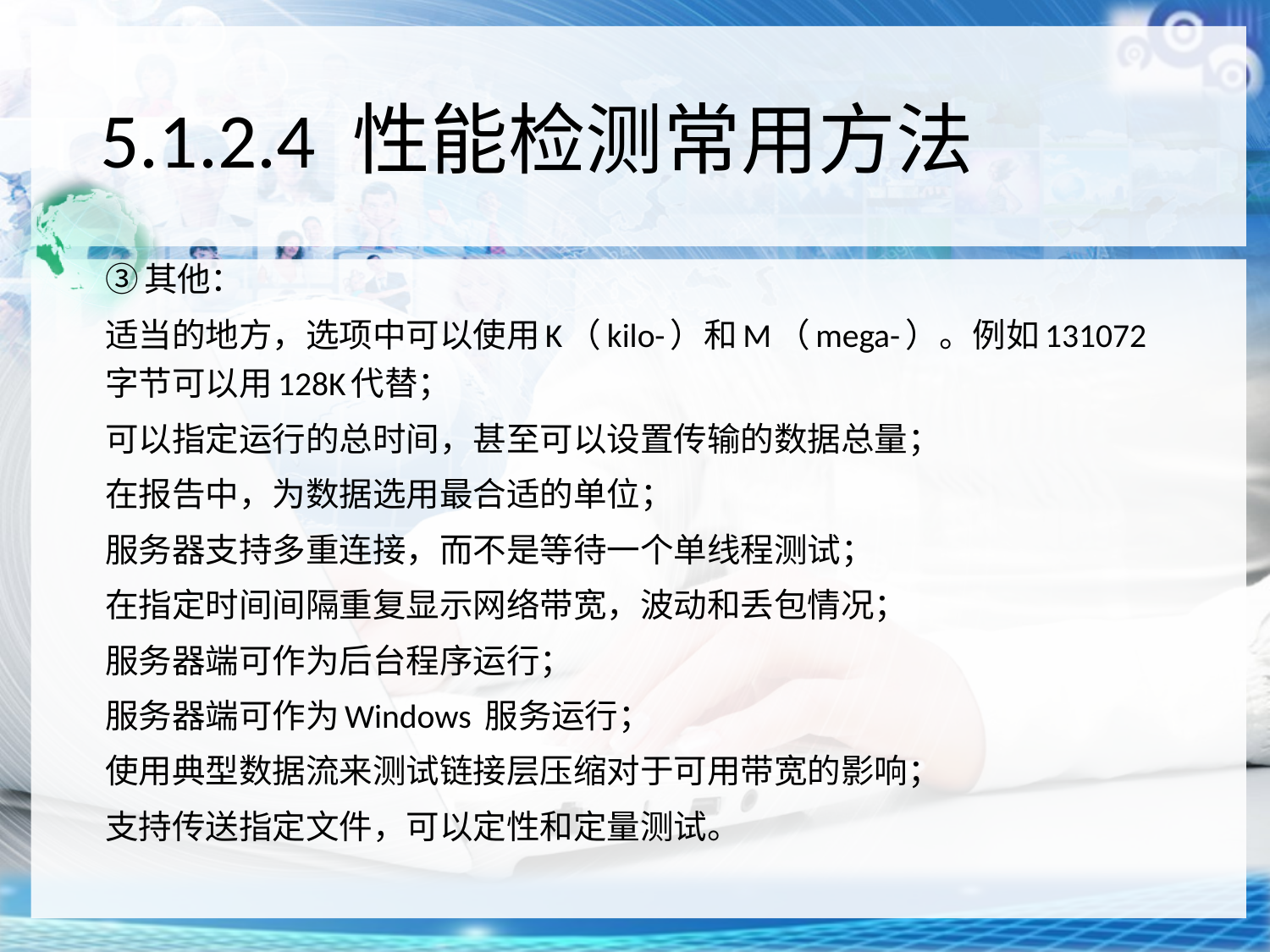

# 5.1.2.4 性能检测常用方法
③其他：
适当的地方，选项中可以使用K（kilo-）和M（mega-）。例如131072字节可以用128K代替；
可以指定运行的总时间，甚至可以设置传输的数据总量；
在报告中，为数据选用最合适的单位；
服务器支持多重连接，而不是等待一个单线程测试；
在指定时间间隔重复显示网络带宽，波动和丢包情况；
服务器端可作为后台程序运行；
服务器端可作为Windows 服务运行；
使用典型数据流来测试链接层压缩对于可用带宽的影响；
支持传送指定文件，可以定性和定量测试。